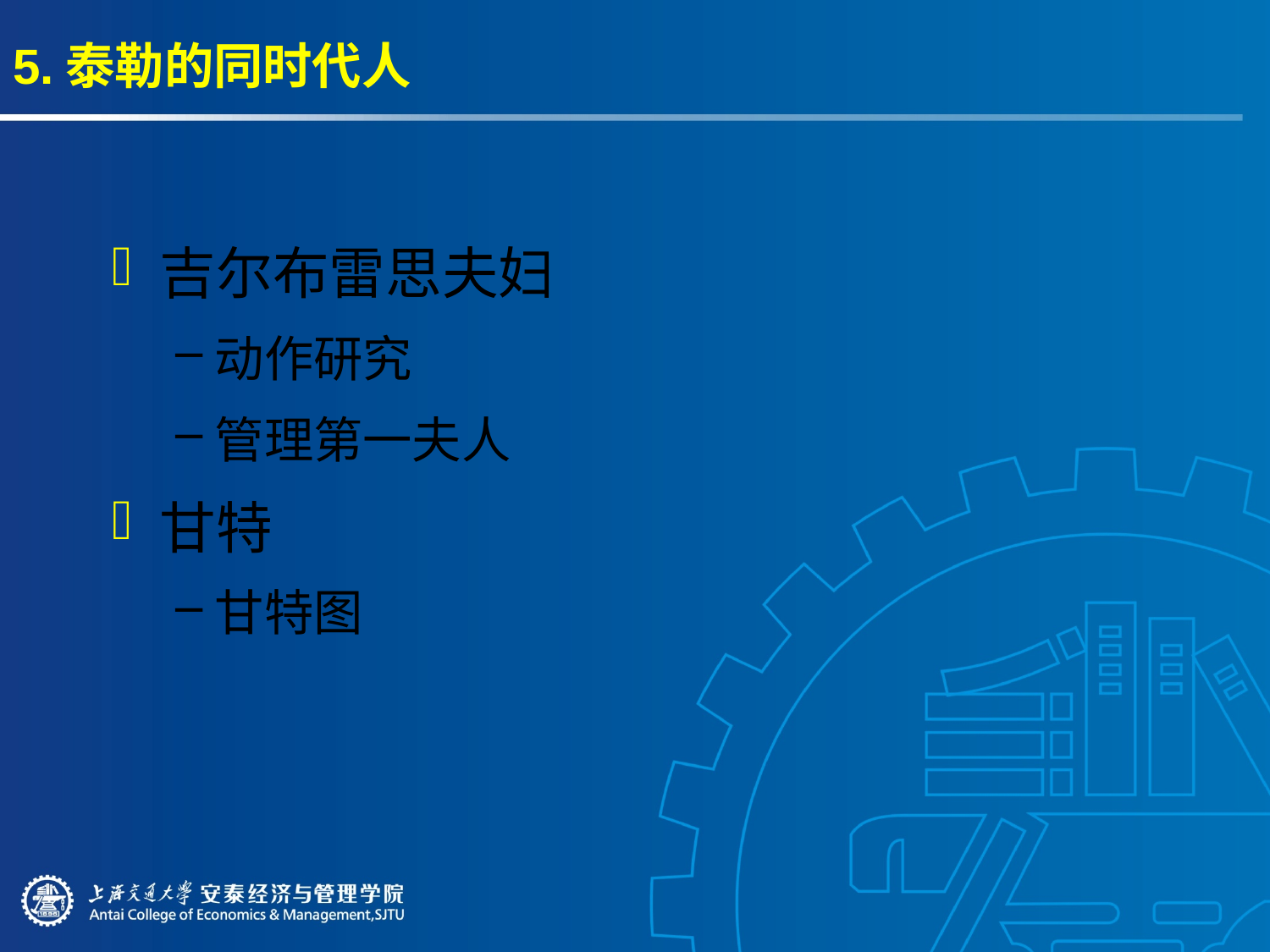

# 5.泰勒的同时代人
吉尔布雷思夫妇
动作研究
管理第一夫人
甘特
甘特图